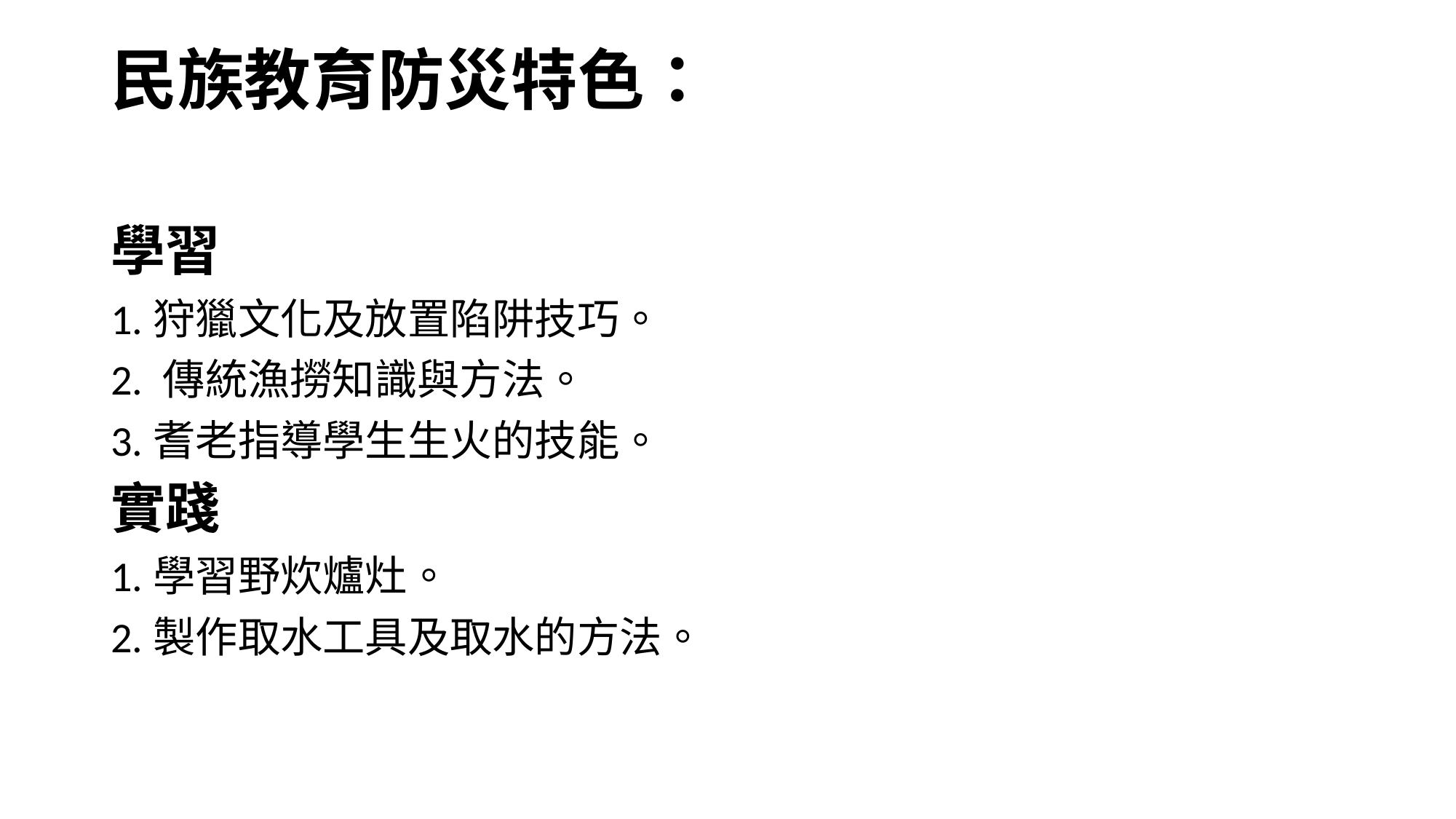

# 民族教育防災特色：
學習
1.狩獵文化及放置陷阱技巧。
2. 傳統漁撈知識與方法。
3.耆老指導學生生火的技能。
實踐
1.學習野炊爐灶。
2.製作取水工具及取水的方法。